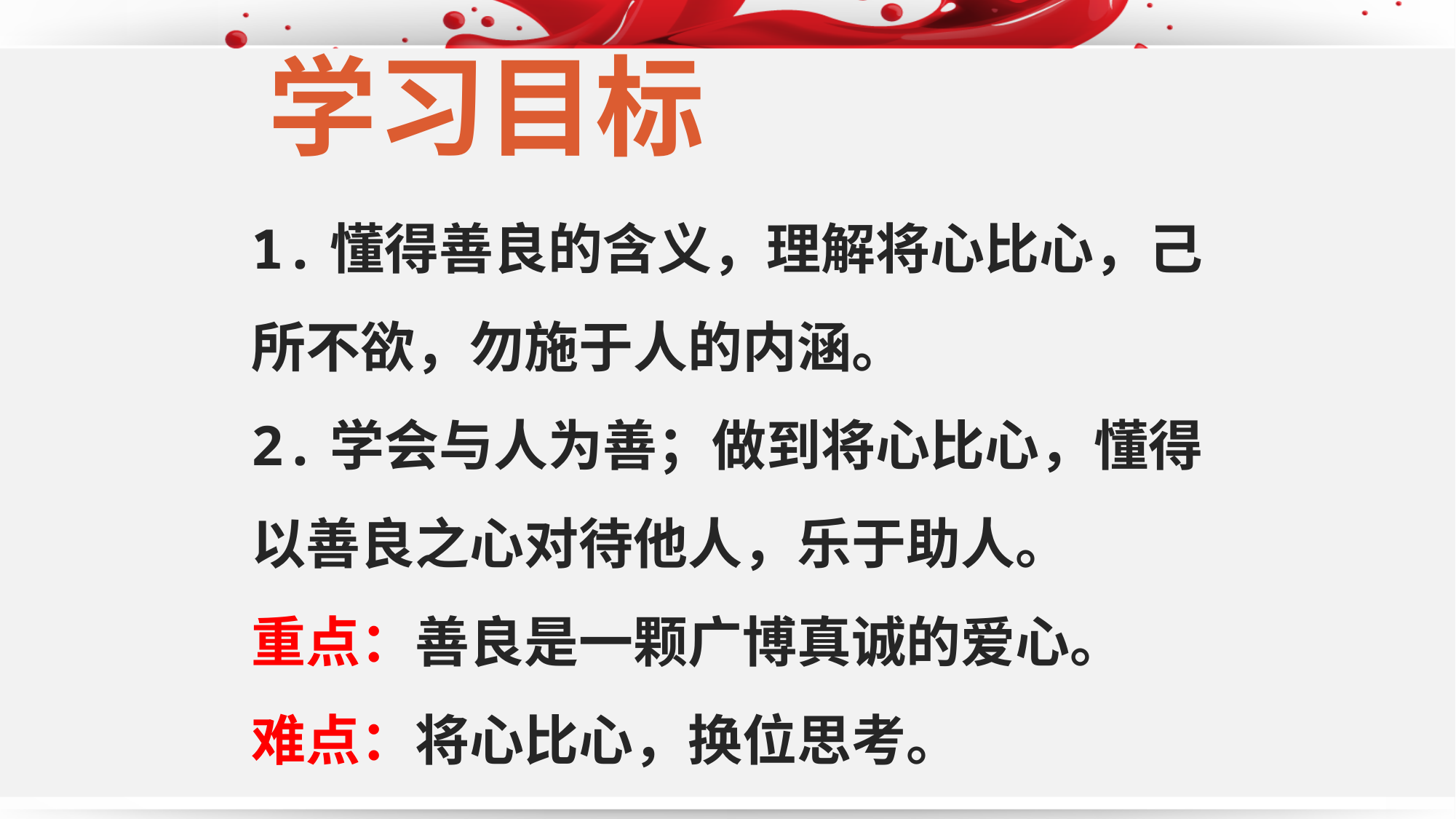

# 学习目标
1.懂得善良的含义，理解将心比心，己所不欲，勿施于人的内涵。
2.学会与人为善；做到将心比心，懂得以善良之心对待他人，乐于助人。
重点：善良是一颗广博真诚的爱心。
难点：将心比心，换位思考。